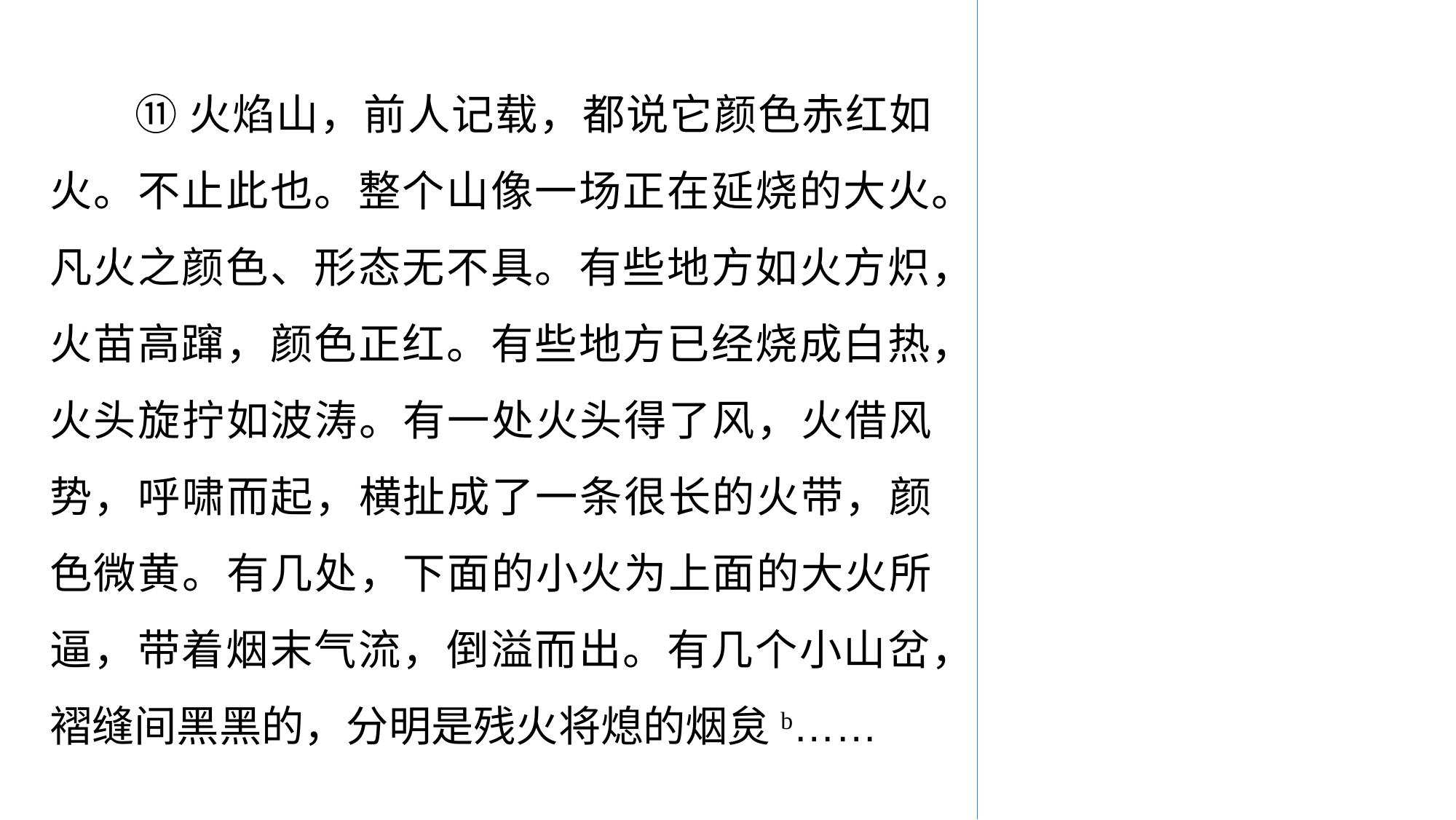

⑪火焰山，前人记载，都说它颜色赤红如火。不止此也。整个山像一场正在延烧的大火。凡火之颜色、形态无不具。有些地方如火方炽，火苗高蹿，颜色正红。有些地方已经烧成白热，火头旋拧如波涛。有一处火头得了风，火借风势，呼啸而起，横扯成了一条很长的火带，颜色微黄。有几处，下面的小火为上面的大火所逼，带着烟末气流，倒溢而出。有几个小山岔，褶缝间黑黑的，分明是残火将熄的烟炱b……